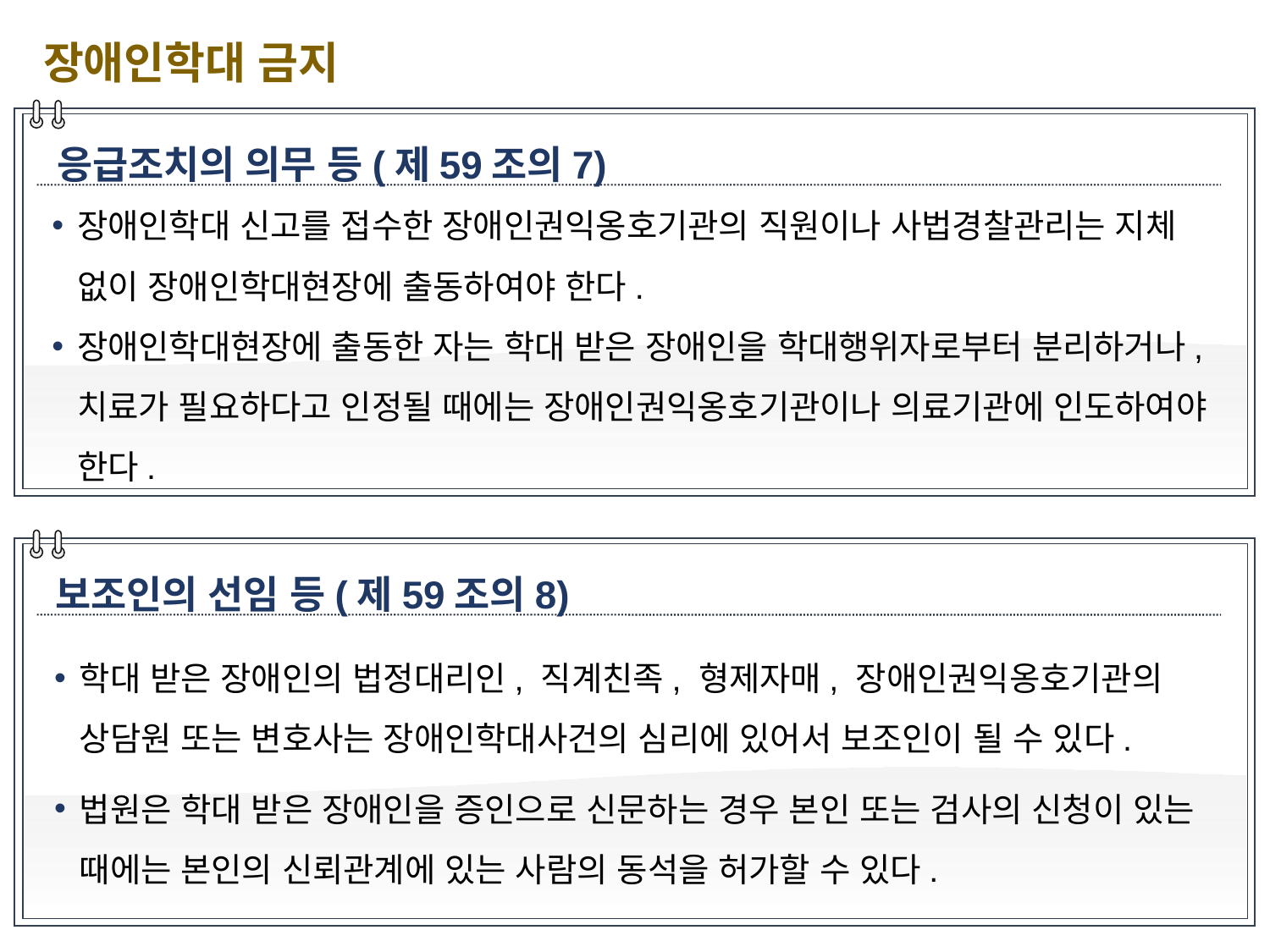

장애인학대 금지

응급조치의 의무 등(제59조의7)
장애인학대 신고를 접수한 장애인권익옹호기관의 직원이나 사법경찰관리는 지체 없이 장애인학대현장에 출동하여야 한다.
장애인학대현장에 출동한 자는 학대 받은 장애인을 학대행위자로부터 분리하거나, 치료가 필요하다고 인정될 때에는 장애인권익옹호기관이나 의료기관에 인도하여야 한다.

보조인의 선임 등(제59조의8)

학대 받은 장애인의 법정대리인, 직계친족, 형제자매, 장애인권익옹호기관의 상담원 또는 변호사는 장애인학대사건의 심리에 있어서 보조인이 될 수 있다.
법원은 학대 받은 장애인을 증인으로 신문하는 경우 본인 또는 검사의 신청이 있는 때에는 본인의 신뢰관계에 있는 사람의 동석을 허가할 수 있다.